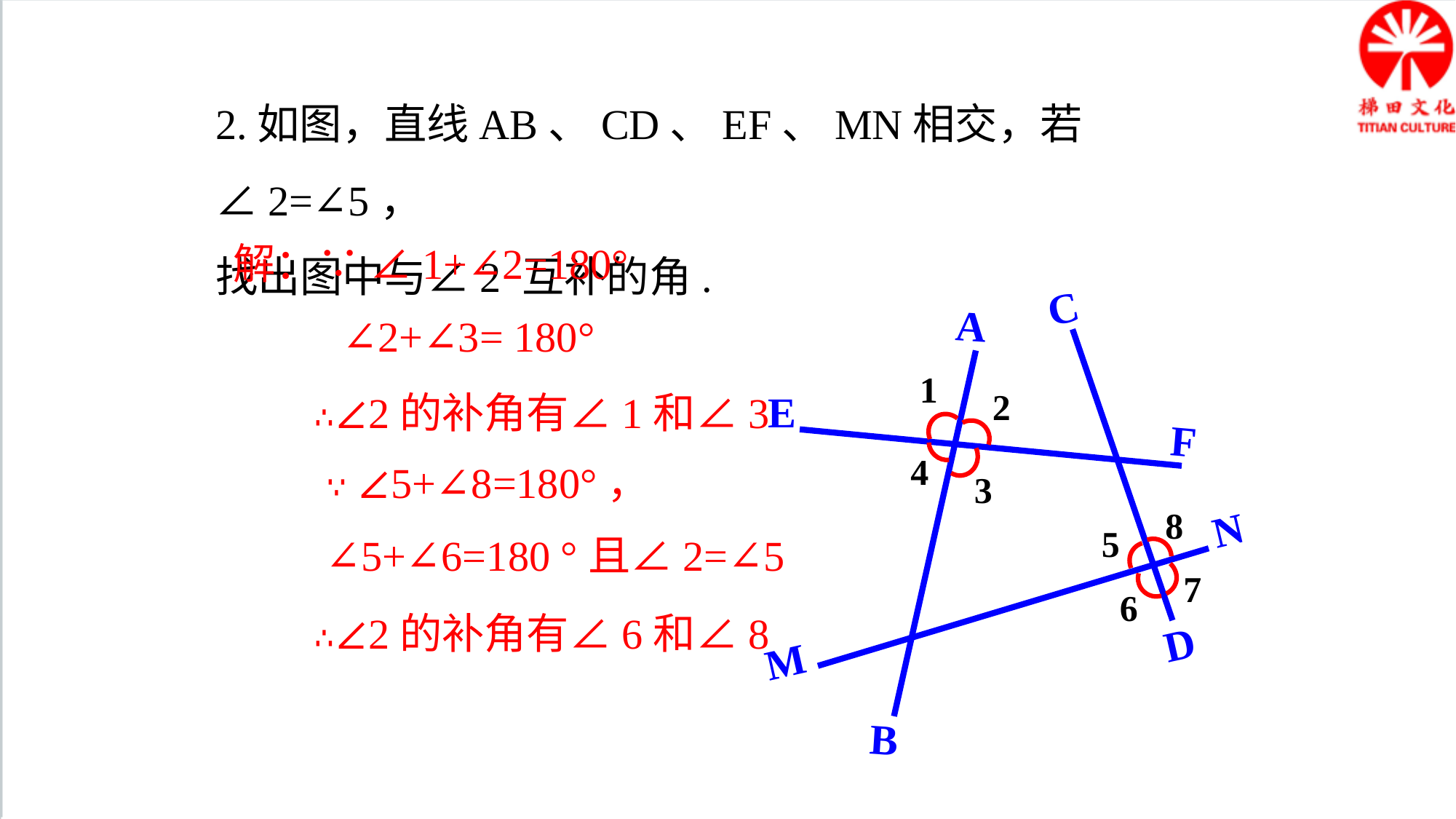

2.如图，直线AB、CD、EF、MN相交，若∠2=∠5，
找出图中与∠2 互补的角.
解：∵ ∠1+∠2=180°
 	∠2+∠3= 180°
C

F
N
A
1

2
E
∴∠2的补角有∠1和∠3

4
∵ ∠5+∠8=180°，
∠5+∠6=180 °且∠2=∠5
3
8
5

7
6
∴∠2的补角有∠6和∠8
D
M
B